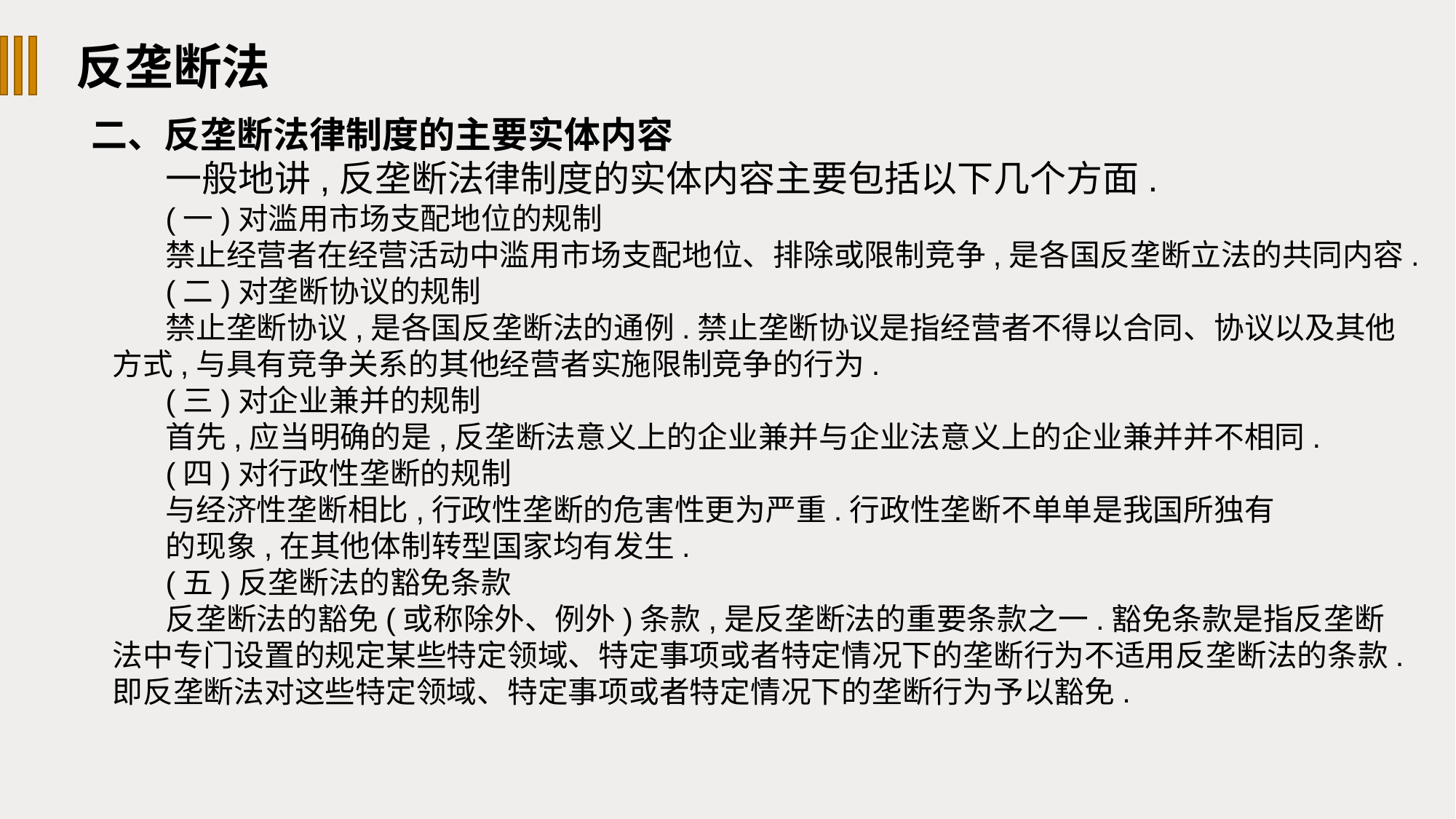

反垄断法

二、反垄断法律制度的主要实体内容
一般地讲,反垄断法律制度的实体内容主要包括以下几个方面.
(一)对滥用市场支配地位的规制
禁止经营者在经营活动中滥用市场支配地位、排除或限制竞争,是各国反垄断立法的共同内容.
(二)对垄断协议的规制
禁止垄断协议,是各国反垄断法的通例.禁止垄断协议是指经营者不得以合同、协议以及其他方式,与具有竞争关系的其他经营者实施限制竞争的行为.
(三)对企业兼并的规制
首先,应当明确的是,反垄断法意义上的企业兼并与企业法意义上的企业兼并并不相同.
(四)对行政性垄断的规制
与经济性垄断相比,行政性垄断的危害性更为严重.行政性垄断不单单是我国所独有
的现象,在其他体制转型国家均有发生.
(五)反垄断法的豁免条款
反垄断法的豁免(或称除外、例外)条款,是反垄断法的重要条款之一.豁免条款是指反垄断法中专门设置的规定某些特定领域、特定事项或者特定情况下的垄断行为不适用反垄断法的条款.即反垄断法对这些特定领域、特定事项或者特定情况下的垄断行为予以豁免.